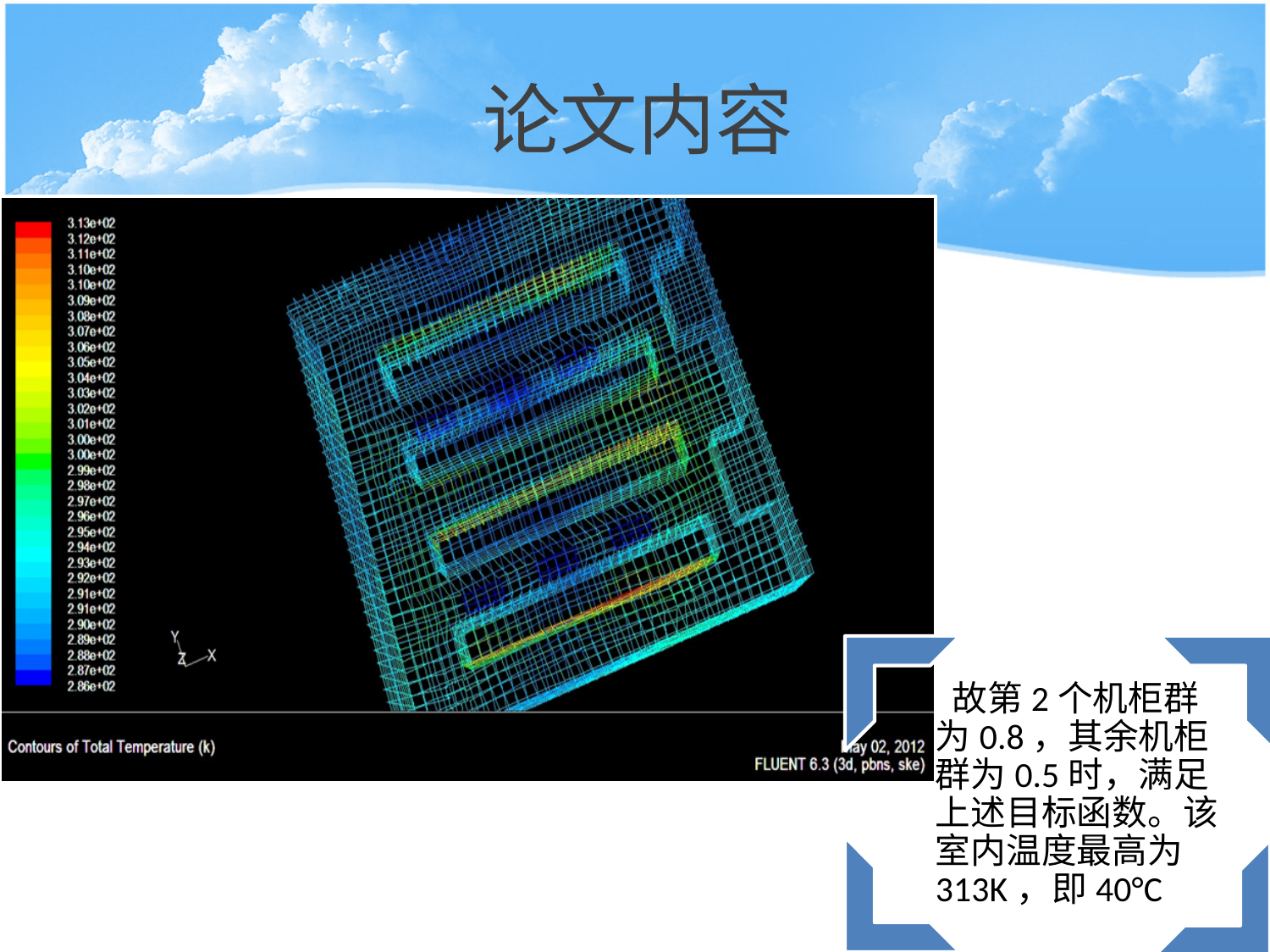

论文内容
 故第2个机柜群为0.8，其余机柜群为0.5时，满足上述目标函数。该室内温度最高为313K，即40°C